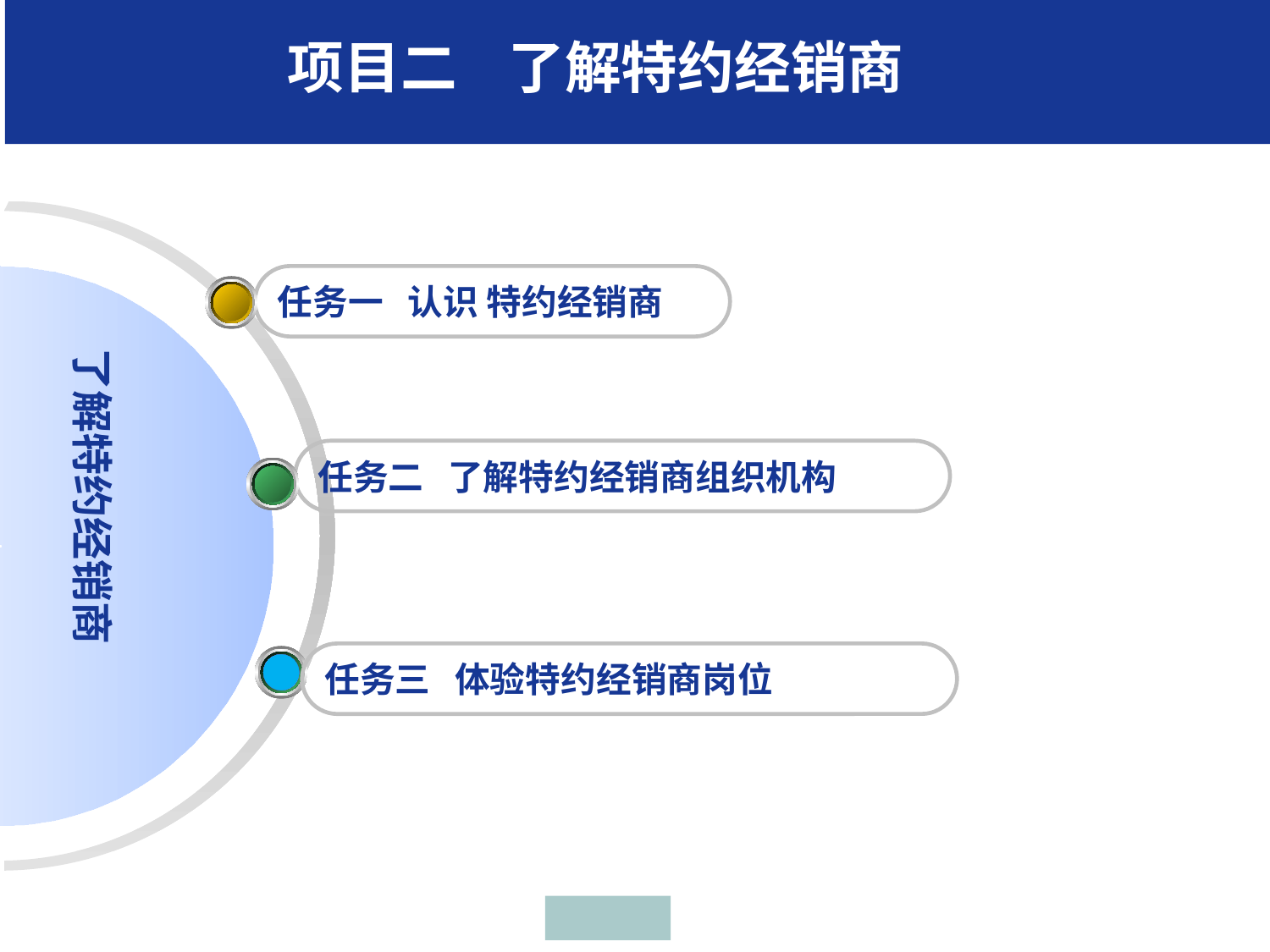

项目二    了解特约经销商

任务一   认识 特约经销商

了解特约经销商
任务二   了解特约经销商组织机构

任务三   体验特约经销商岗位

2